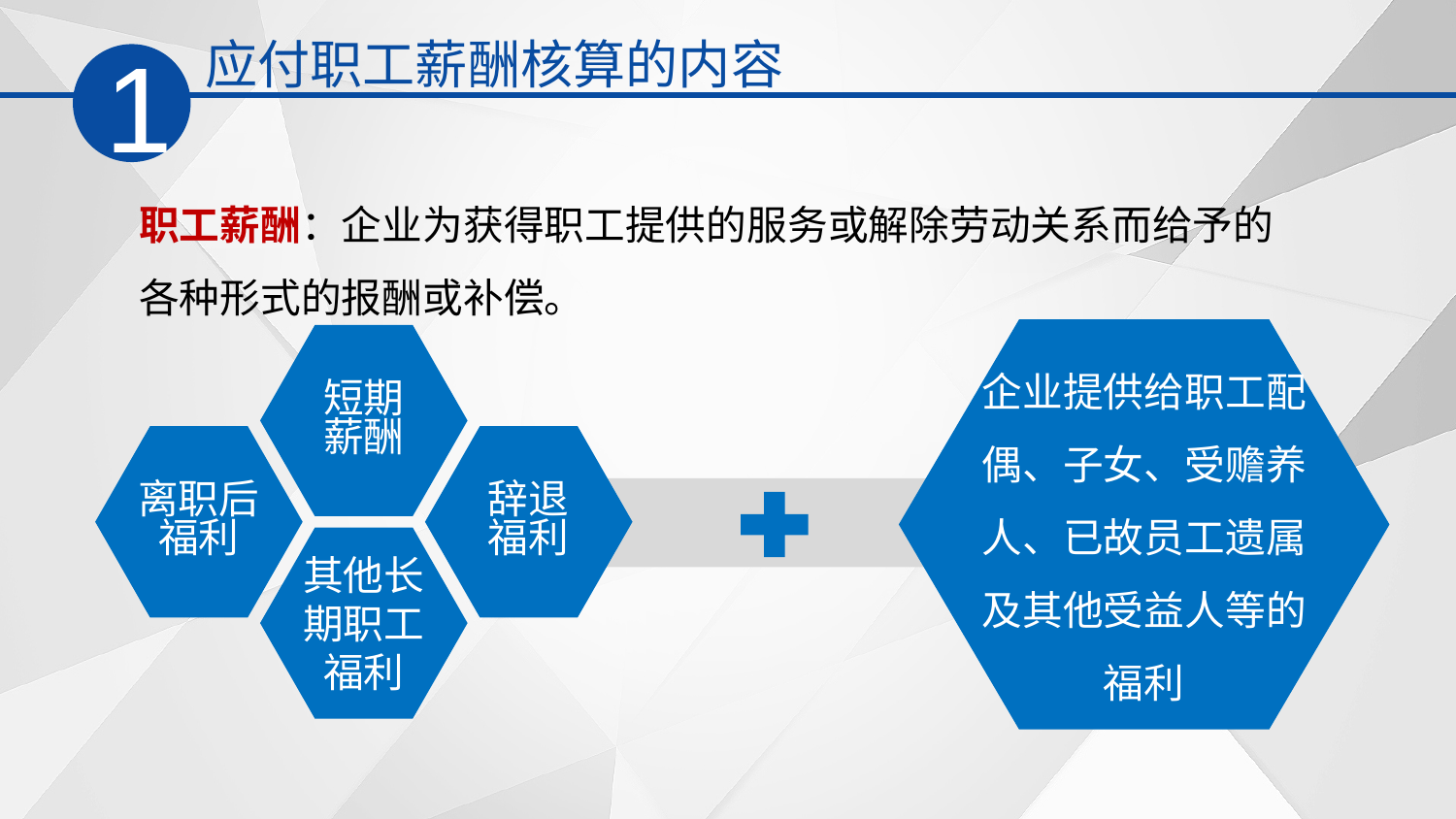

应付职工薪酬核算的内容
1

职工薪酬：企业为获得职工提供的服务或解除劳动关系而给予的各种形式的报酬或补偿。
企业提供给职工配偶、子女、受赡养人、已故员工遗属及其他受益人等的福利
短期
薪酬
离职后福利
辞退
福利
其他长期职工福利